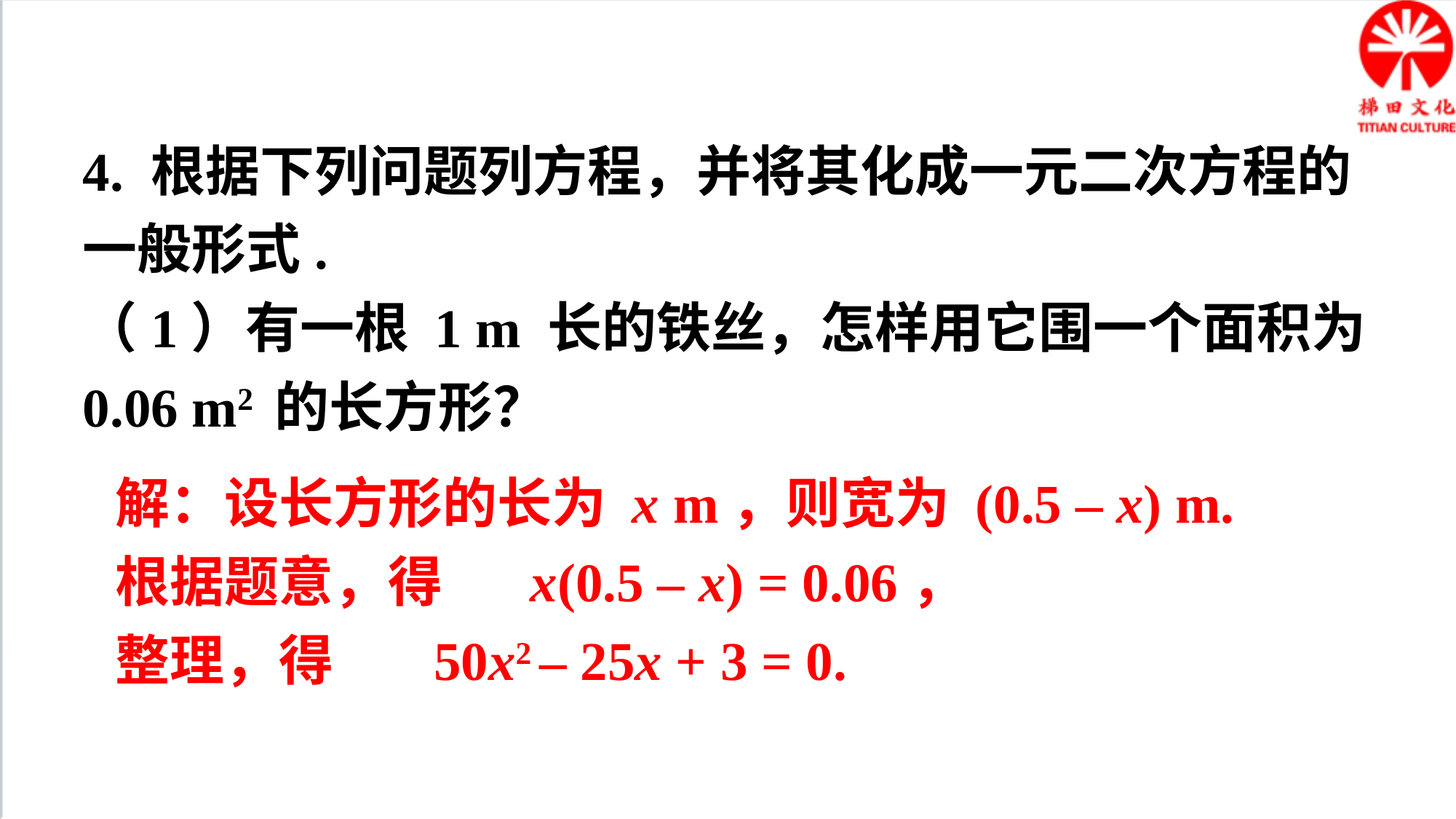

4. 根据下列问题列方程，并将其化成一元二次方程的一般形式.
（1）有一根 1 m 长的铁丝，怎样用它围一个面积为 0.06 m2 的长方形？
解：设长方形的长为 x m，则宽为 (0.5 – x) m.
根据题意，得      x(0.5 – x) = 0.06，
整理，得       50x2 – 25x + 3 = 0.